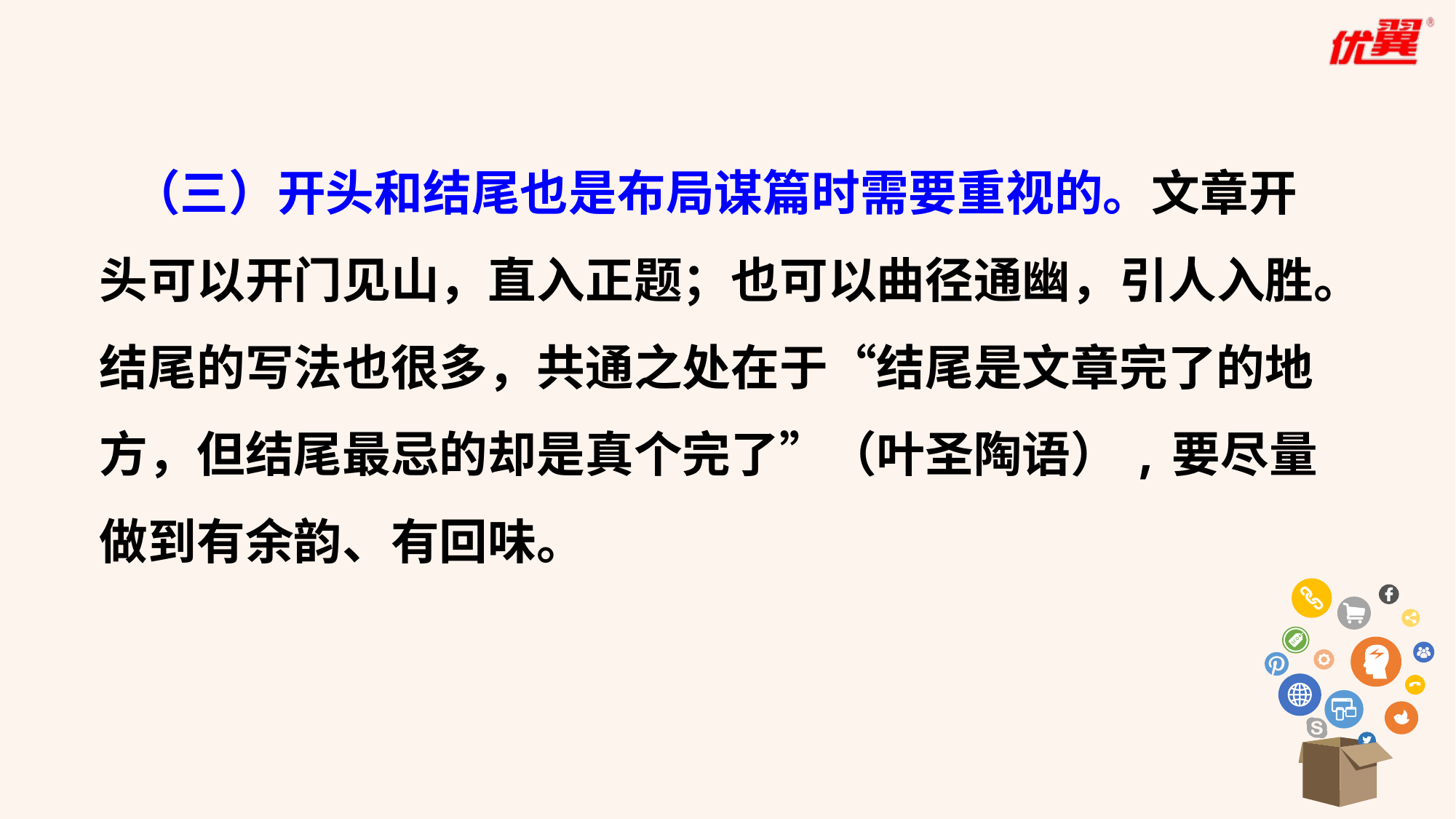

（三）开头和结尾也是布局谋篇时需要重视的。文章开头可以开门见山，直入正题；也可以曲径通幽，引人入胜。结尾的写法也很多，共通之处在于“结尾是文章完了的地方，但结尾最忌的却是真个完了”（叶圣陶语）,要尽量做到有余韵、有回味。